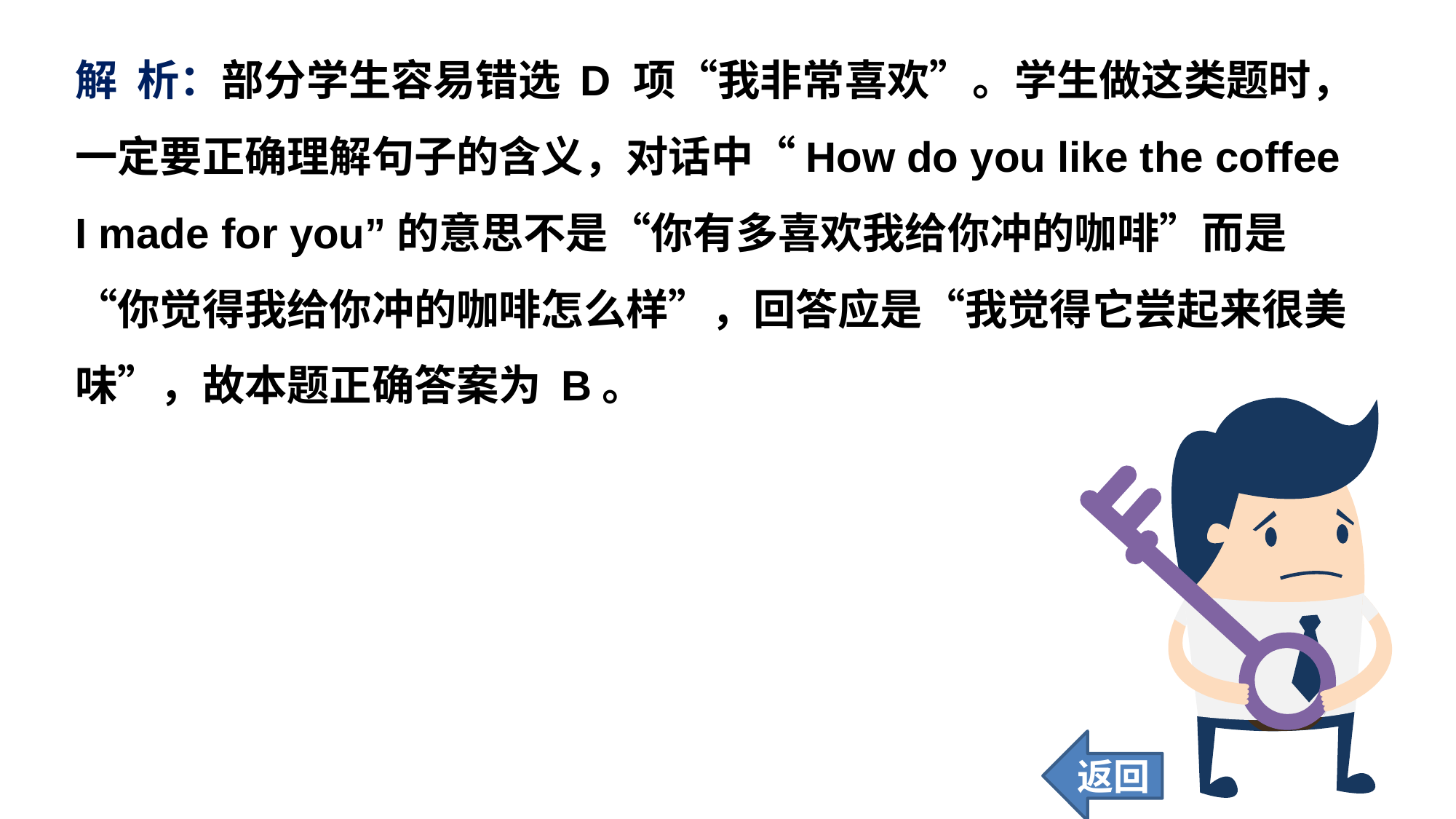

解  析：部分学生容易错选 D 项“我非常喜欢”。学生做这类题时，一定要正确理解句子的含义，对话中“How do you like the coffee I made for you”的意思不是“你有多喜欢我给你冲的咖啡”而是“你觉得我给你冲的咖啡怎么样”，回答应是“我觉得它尝起来很美味”，故本题正确答案为 B。

返回
19